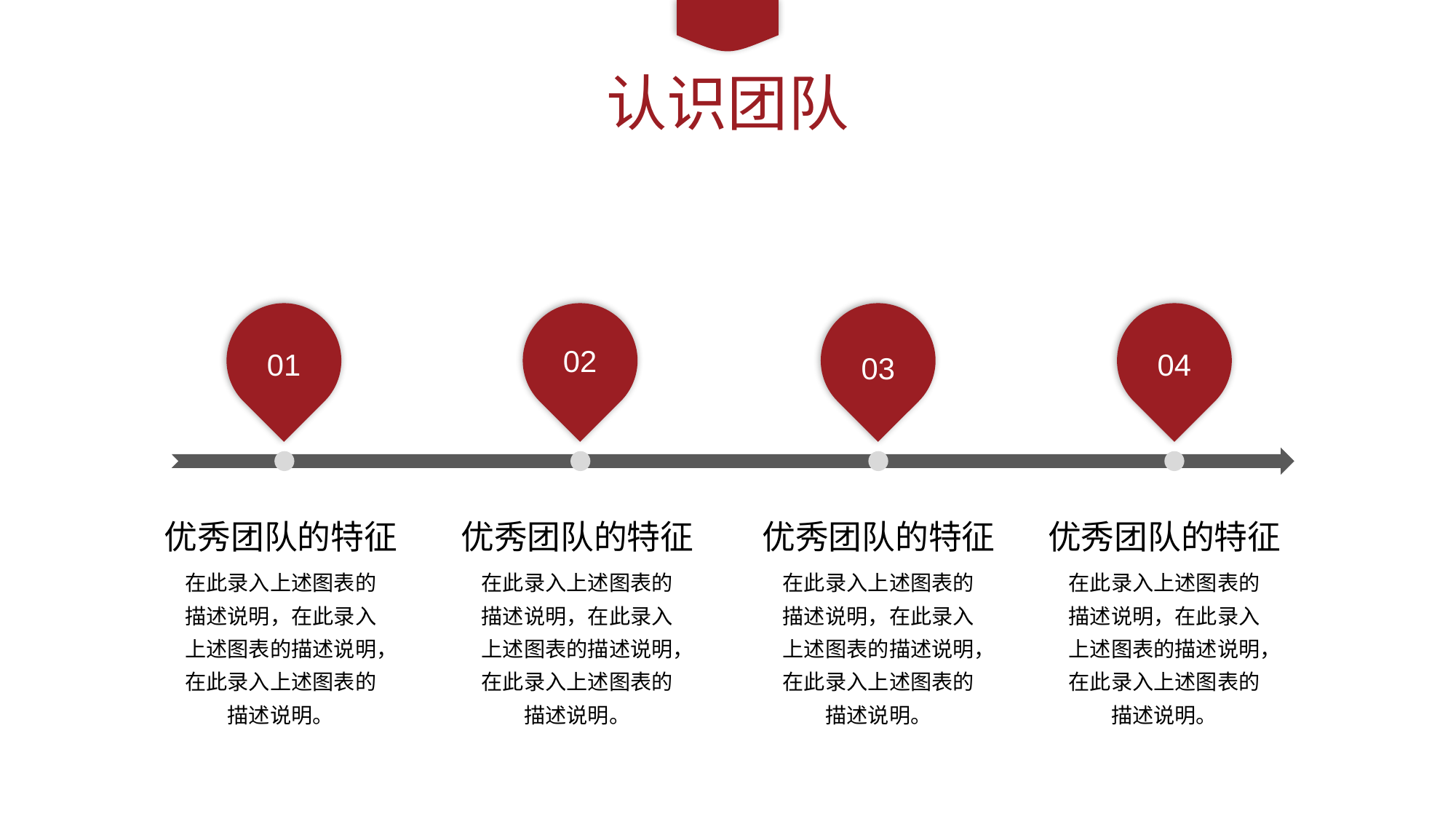

认识团队
在此录入上述图表的综合描述说明，在此录入上述图表的综合描述说明。在此录入上述图表的描述说明，在此录入上述图表的描述说明，在此录入上述图表的综合描述说明，在此录入上述图表的综合描述说明。

01

03

02

04

优秀团队的特征
优秀团队的特征
优秀团队的特征
优秀团队的特征
在此录入上述图表的描述说明，在此录入上述图表的描述说明，在此录入上述图表的描述说明。
在此录入上述图表的描述说明，在此录入上述图表的描述说明，在此录入上述图表的描述说明。
在此录入上述图表的描述说明，在此录入上述图表的描述说明，在此录入上述图表的描述说明。
在此录入上述图表的描述说明，在此录入上述图表的描述说明，在此录入上述图表的描述说明。